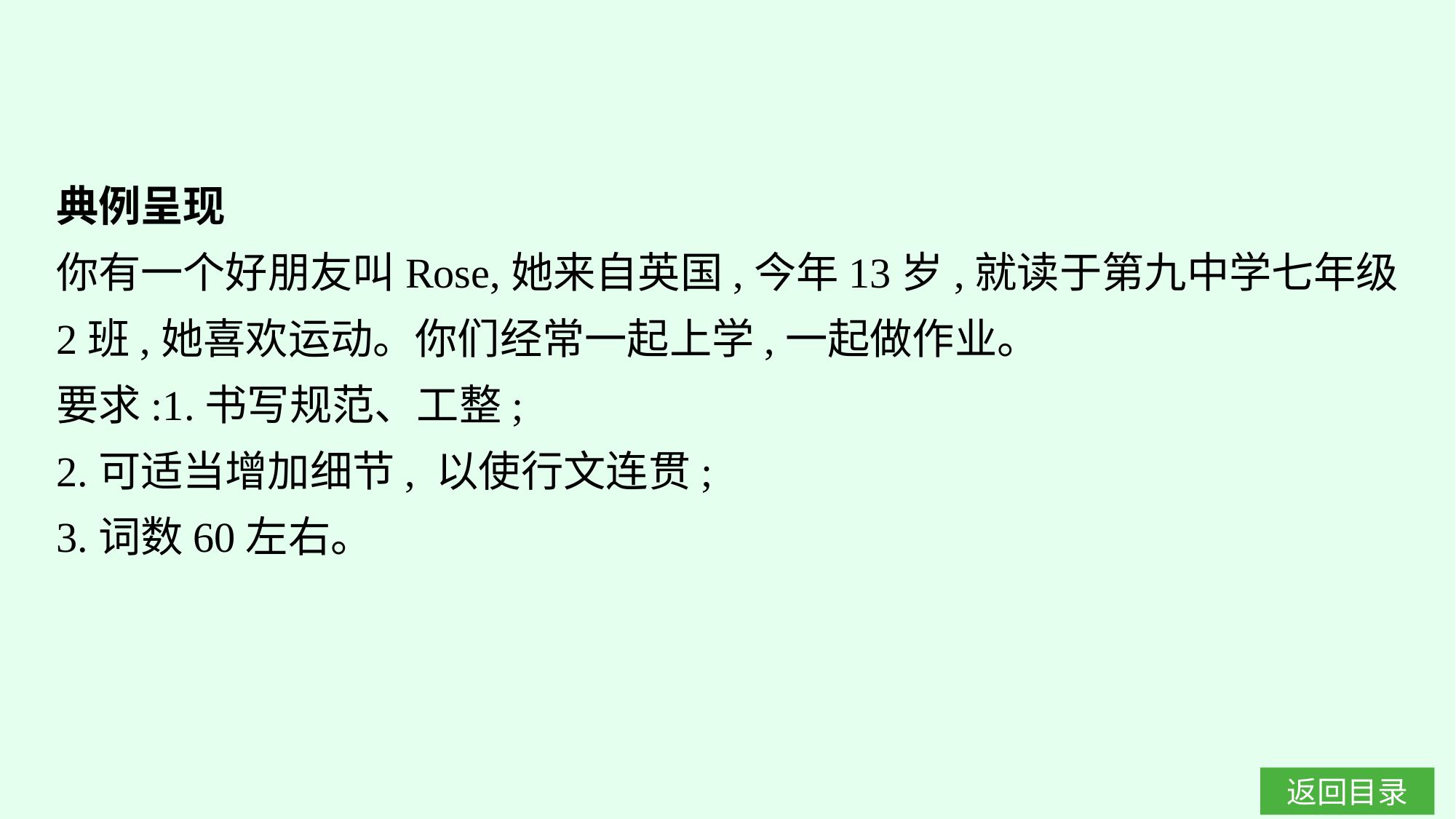

典例呈现
你有一个好朋友叫Rose,她来自英国,今年13岁,就读于第九中学七年级2班,她喜欢运动。你们经常一起上学,一起做作业。
要求:1.书写规范、工整;
2.可适当增加细节, 以使行文连贯;
3.词数60左右。